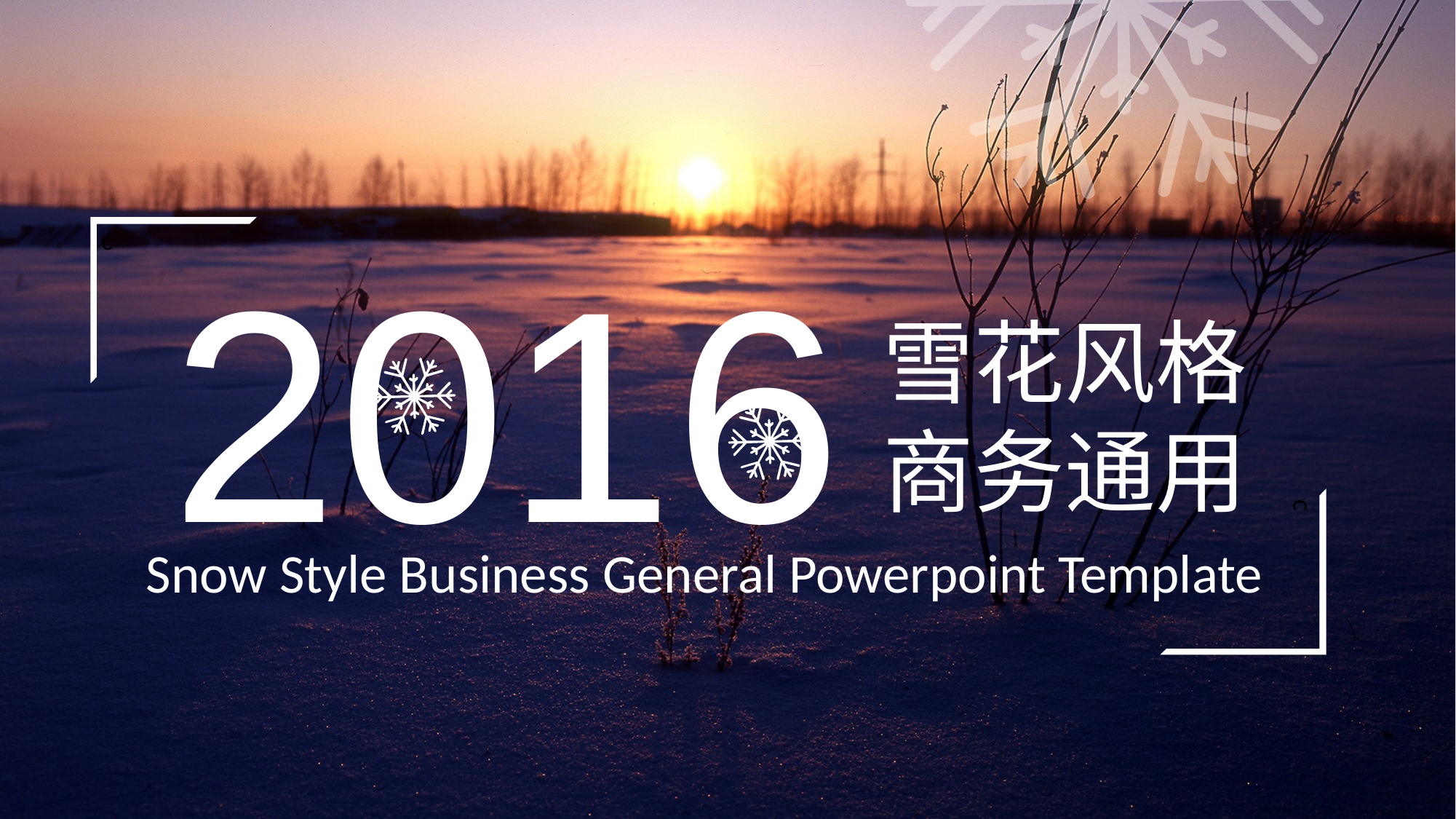

2016

c
雪花风格
商务通用
c
Snow Style Business General Powerpoint Template